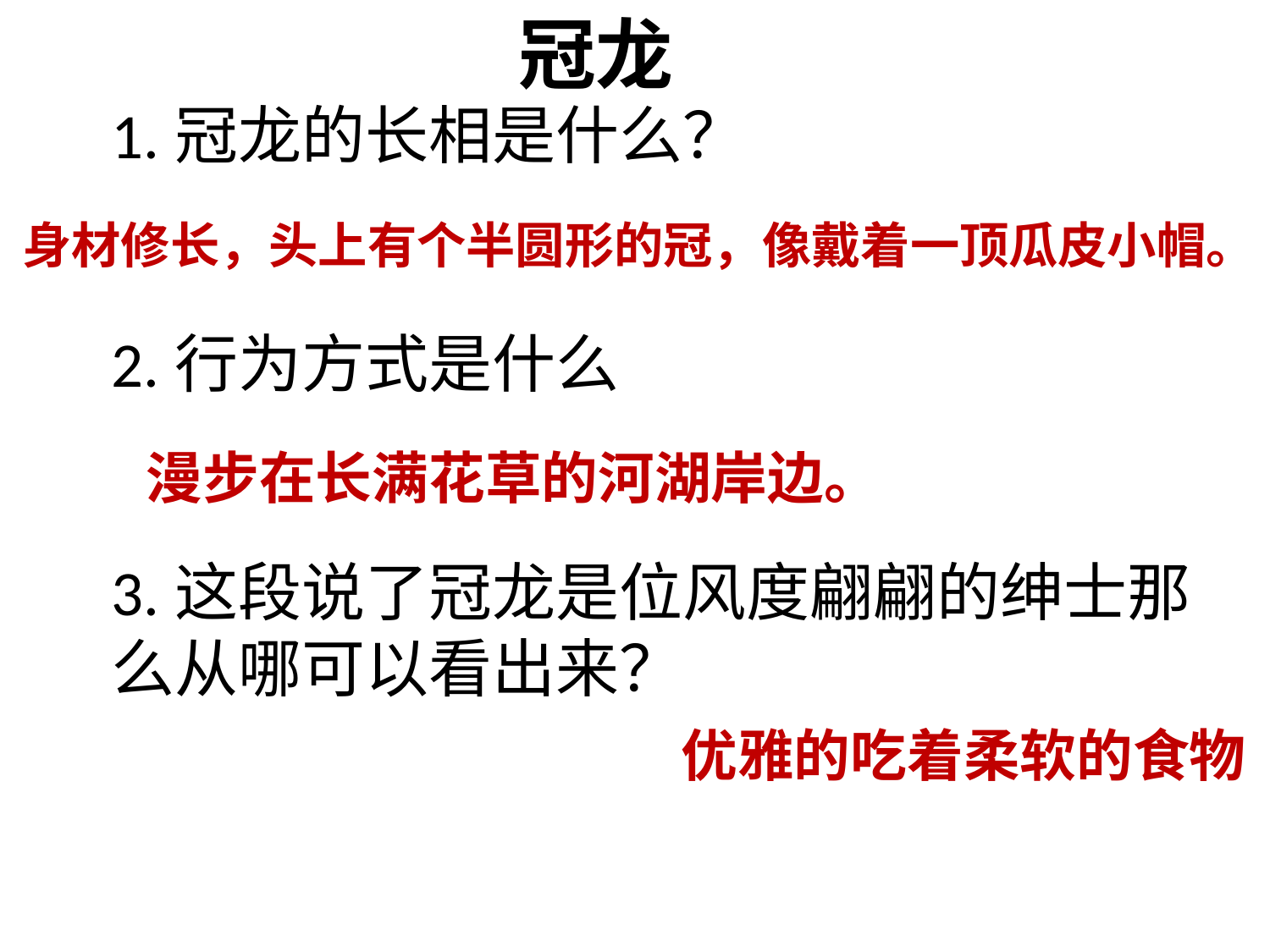

冠龙
1.冠龙的长相是什么？

2.行为方式是什么

3.这段说了冠龙是位风度翩翩的绅士那么从哪可以看出来？

身材修长，头上有个半圆形的冠，像戴着一顶瓜皮小帽。
漫步在长满花草的河湖岸边。
优雅的吃着柔软的食物